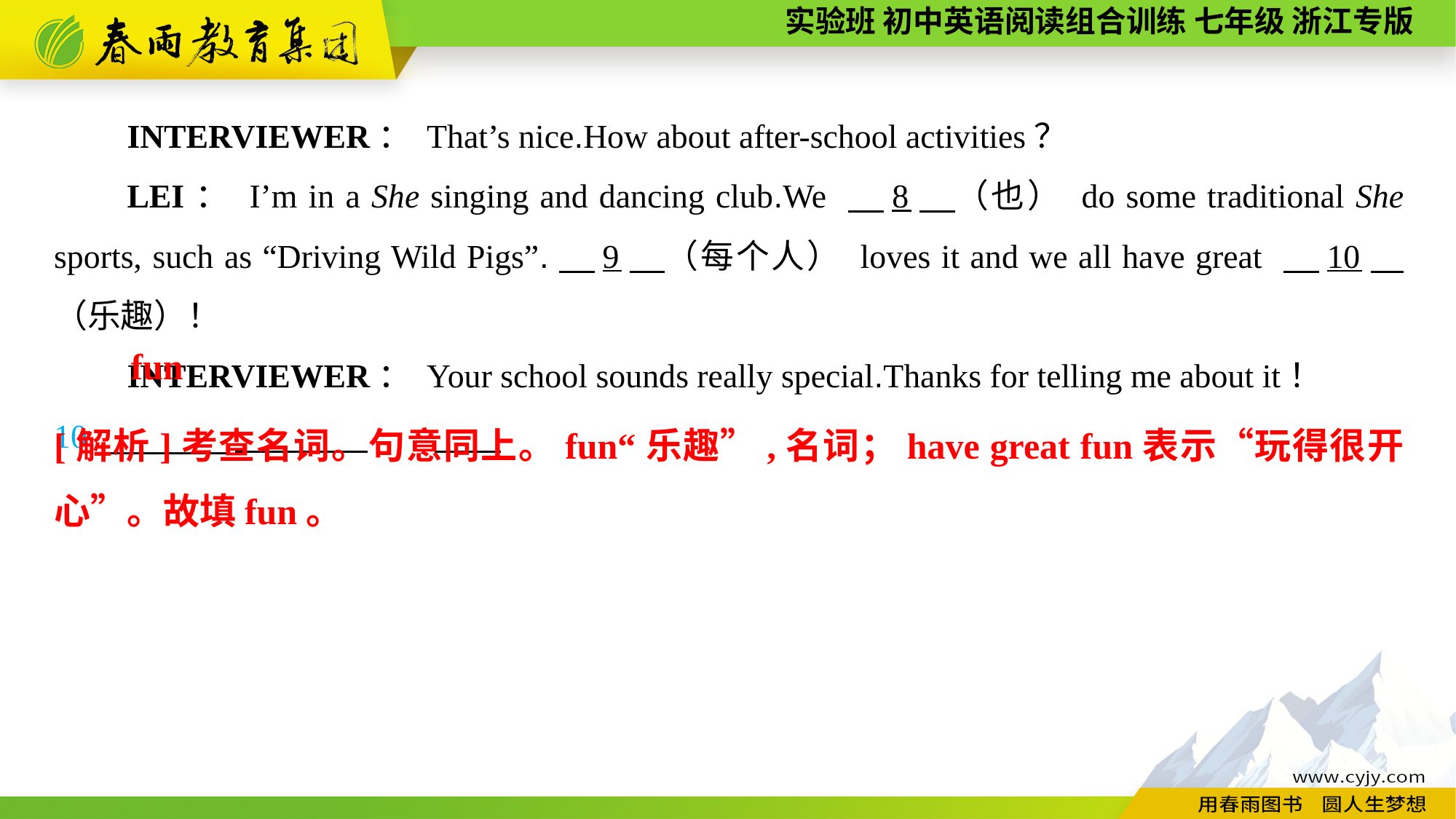

INTERVIEWER： That’s nice.How about after-school activities？
LEI： I’m in a She singing and dancing club.We 　8　（也） do some traditional She sports, such as “Driving Wild Pigs”.　9　（每个人） loves it and we all have great 　10　（乐趣）！
INTERVIEWER： Your school sounds really special.Thanks for telling me about it！
10._______
fun
[解析]考查名词。句意同上。fun“乐趣”,名词；have great fun表示“玩得很开心”。故填fun。